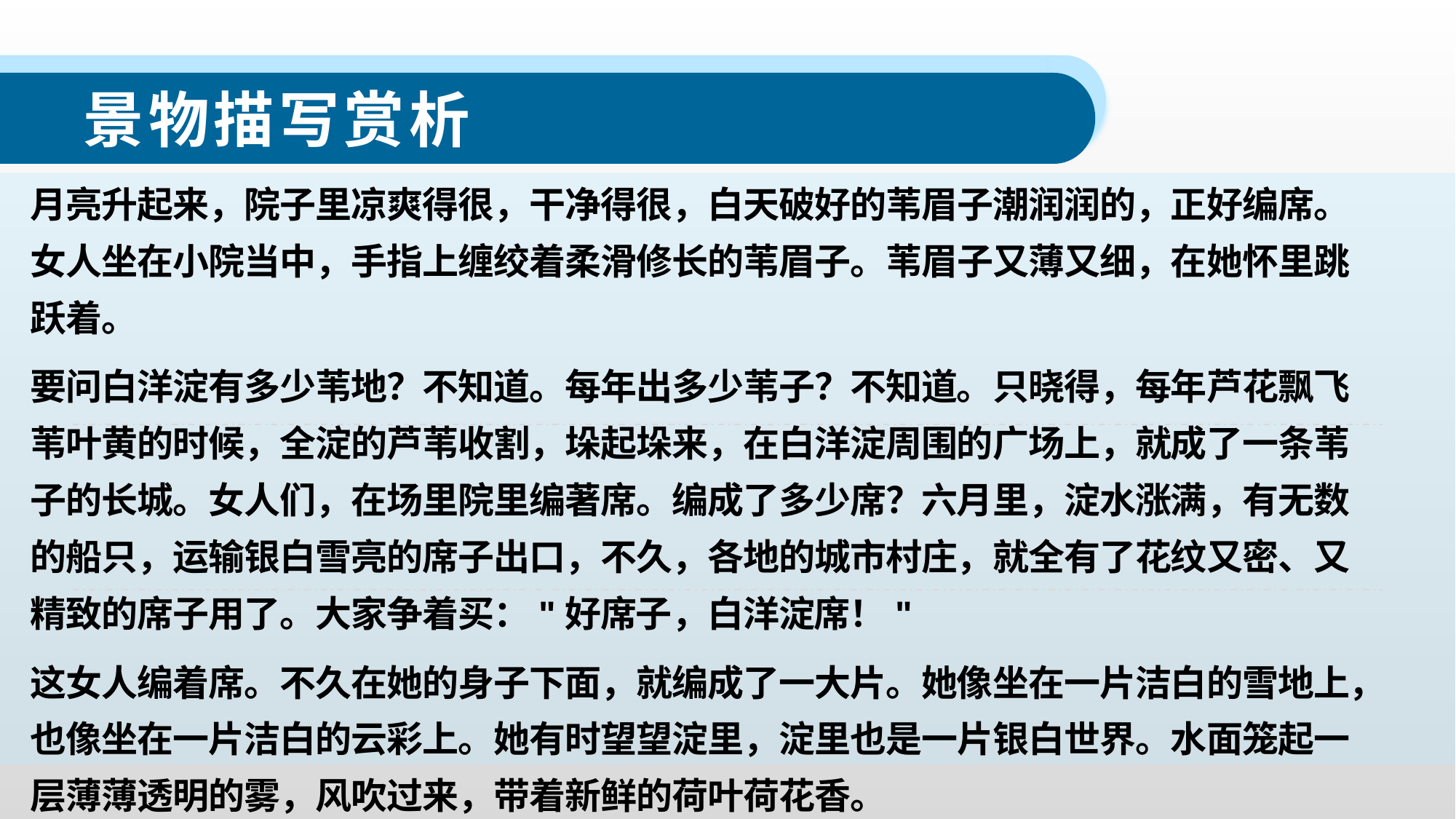

景物描写赏析

月亮升起来，院子里凉爽得很，干净得很，白天破好的苇眉子潮润润的，正好编席。女人坐在小院当中，手指上缠绞着柔滑修长的苇眉子。苇眉子又薄又细，在她怀里跳跃着。
要问白洋淀有多少苇地？不知道。每年出多少苇子？不知道。只晓得，每年芦花飘飞苇叶黄的时候，全淀的芦苇收割，垛起垛来，在白洋淀周围的广场上，就成了一条苇子的长城。女人们，在场里院里编著席。编成了多少席？六月里，淀水涨满，有无数的船只，运输银白雪亮的席子出口，不久，各地的城市村庄，就全有了花纹又密、又精致的席子用了。大家争着买："好席子，白洋淀席！"
这女人编着席。不久在她的身子下面，就编成了一大片。她像坐在一片洁白的雪地上，也像坐在一片洁白的云彩上。她有时望望淀里，淀里也是一片银白世界。水面笼起一层薄薄透明的雾，风吹过来，带着新鲜的荷叶荷花香。